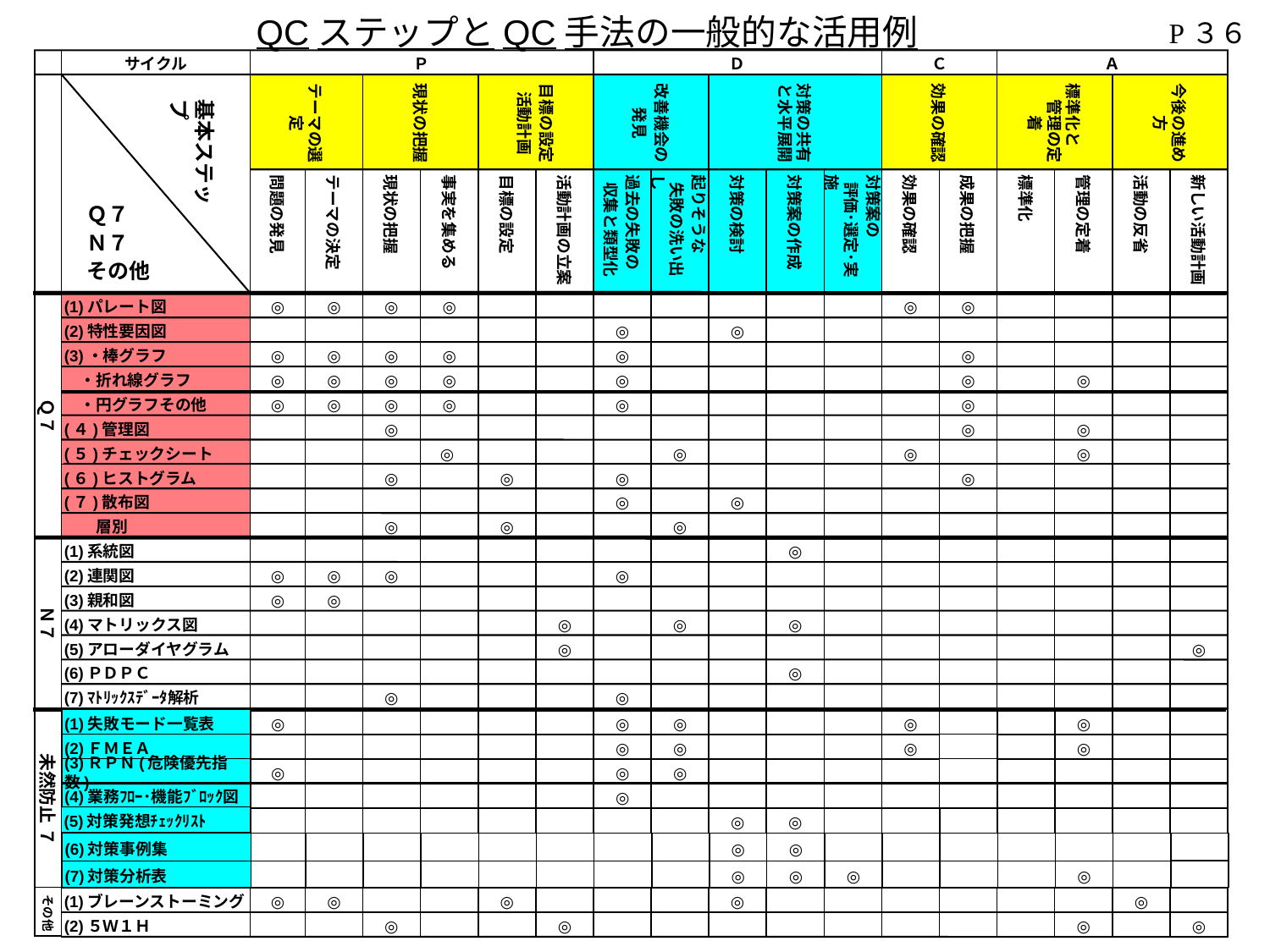

QCステップとQC手法の一般的な活用例
P３６

サイクル
Ｐ
Ｄ
Ｃ
Ａ

テーマの選定
現状の把握
目標の設定
活動計画
改善機会の
発見
対策の共有と水平展開
効果の確認
標準化と　　管理の定着
今後の進め方
基本ステップ
問題の発見

テーマの決定
現状の把握
事実を集める
目標の設定
活動計画の立案
過去の失敗の
 収集と類型化
起りそうな
 失敗の洗い出し
対策の検討
対策案の作成
対策案の
 評価･選定･実施
効果の確認
成果の把握
標準化
管理の定着
活動の反省
新しい活動計画
Ｑ７
Ｎ７
その他

Ｑ７
(1)パレート図
◎
◎
◎
◎

◎
◎

(2)特性要因図

◎

◎

(3)・棒グラフ

◎
◎
◎
◎

◎

◎

　・折れ線グラフ

◎
◎
◎
◎

◎

◎

◎

　・円グラフその他
◎
◎
◎
◎

◎

◎

(４)管理図

◎

◎

◎

(５)チェックシート

◎

◎

◎

◎

(６)ヒストグラム

◎

◎

◎

◎

(７)散布図

◎

◎

　　層別

◎

◎

◎

Ｎ７

(1)系統図

◎

(2)連関図

◎
◎
◎

◎

(3)親和図

◎
◎

(4)マトリックス図

◎

◎

◎

(5)アローダイヤグラム

◎

◎
(6)ＰＤＰＣ

◎

(7)ﾏﾄﾘｯｸｽﾃﾞｰﾀ解析

◎

◎

未然防止 ７

(1)失敗モード一覧表
◎

◎
◎

◎

◎

(2)ＦＭＥＡ

◎
◎

◎

◎

(3)ＲＰＮ(危険優先指数)
◎

◎
◎

(4)業務ﾌﾛｰ･機能ﾌﾞﾛｯｸ図

◎

(5)対策発想ﾁｪｯｸﾘｽﾄ

◎
◎

(6)対策事例集

◎
◎

(7)対策分析表

◎
◎
◎

◎

その他
(1)ブレーンストーミング
◎
◎

◎

◎

◎

(2)５Ｗ１Ｈ

◎

◎

◎

◎